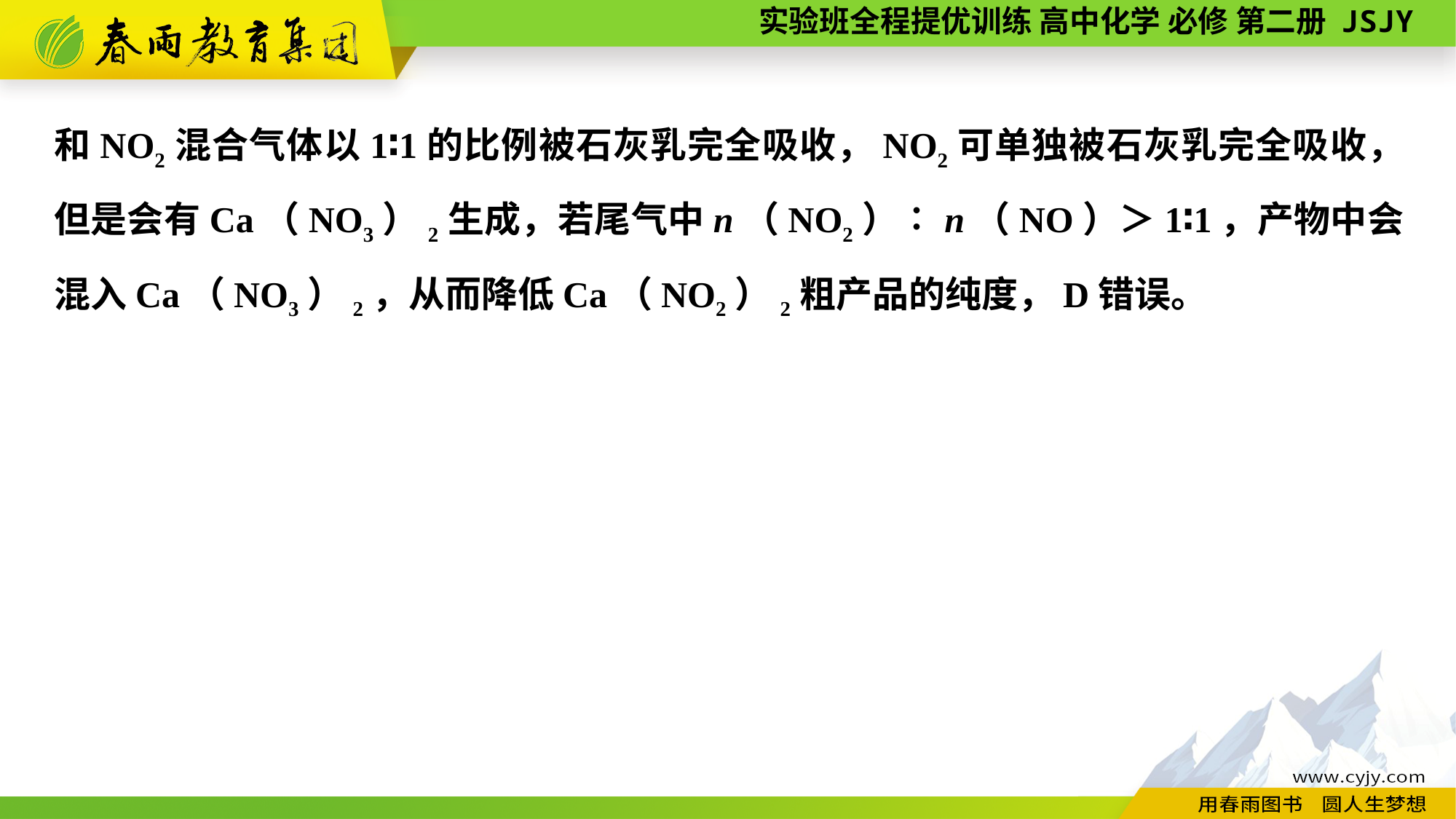

和NO2混合气体以1∶1的比例被石灰乳完全吸收，NO2可单独被石灰乳完全吸收，但是会有Ca（NO3）2生成，若尾气中n（NO2）∶n（NO）＞1∶1，产物中会混入Ca（NO3）2，从而降低Ca（NO2）2粗产品的纯度，D错误。